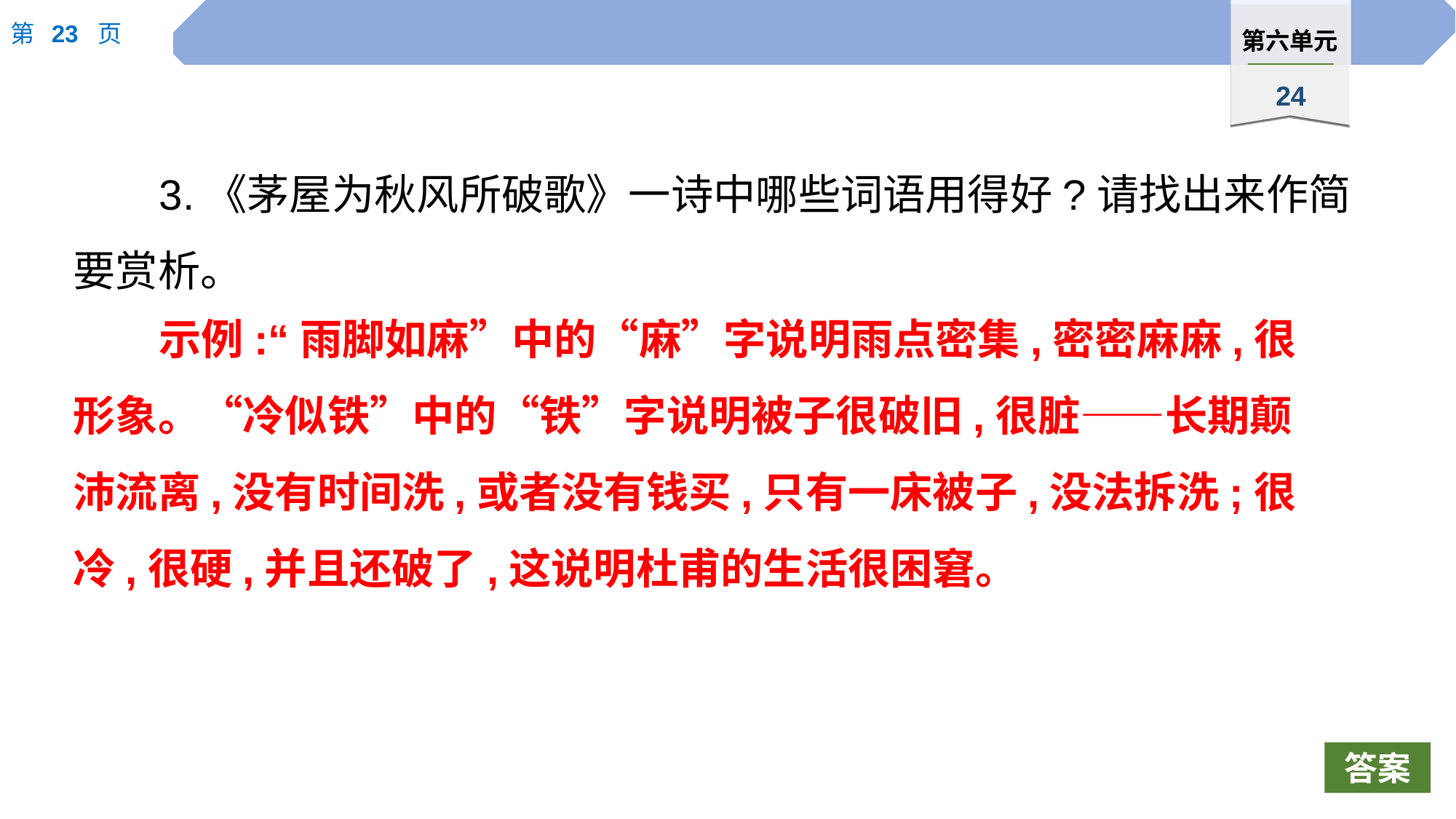

3.《茅屋为秋风所破歌》一诗中哪些词语用得好?请找出来作简要赏析。
示例:“雨脚如麻”中的“麻”字说明雨点密集,密密麻麻,很形象。“冷似铁”中的“铁”字说明被子很破旧,很脏——长期颠沛流离,没有时间洗,或者没有钱买,只有一床被子,没法拆洗;很冷,很硬,并且还破了,这说明杜甫的生活很困窘。
答案